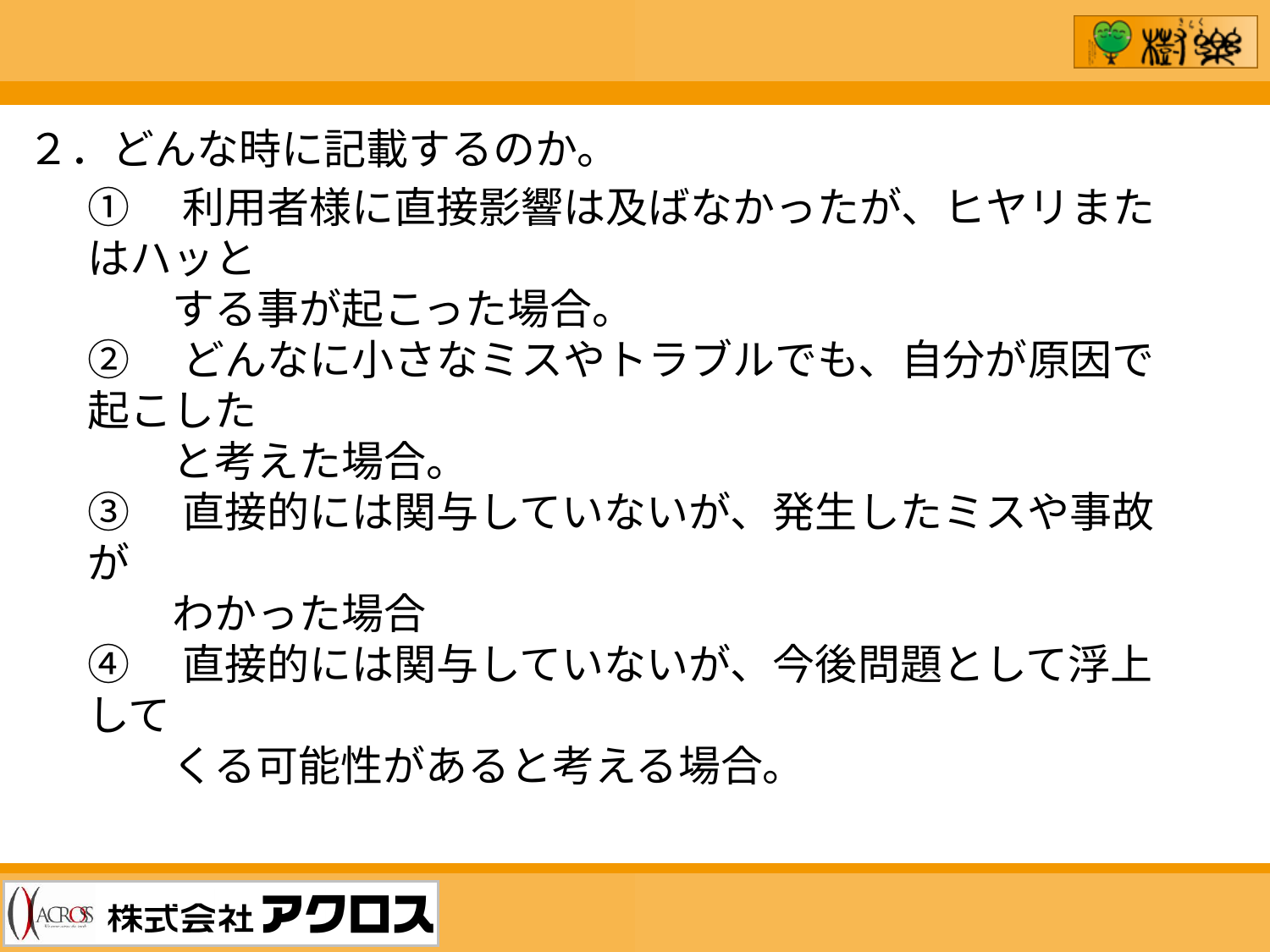

２．どんな時に記載するのか。
①　利用者様に直接影響は及ばなかったが、ヒヤリまたはハッと
　　する事が起こった場合。
②　どんなに小さなミスやトラブルでも、自分が原因で起こした
　　と考えた場合。
③　直接的には関与していないが、発生したミスや事故が
　　わかった場合
④　直接的には関与していないが、今後問題として浮上して
　　くる可能性があると考える場合。